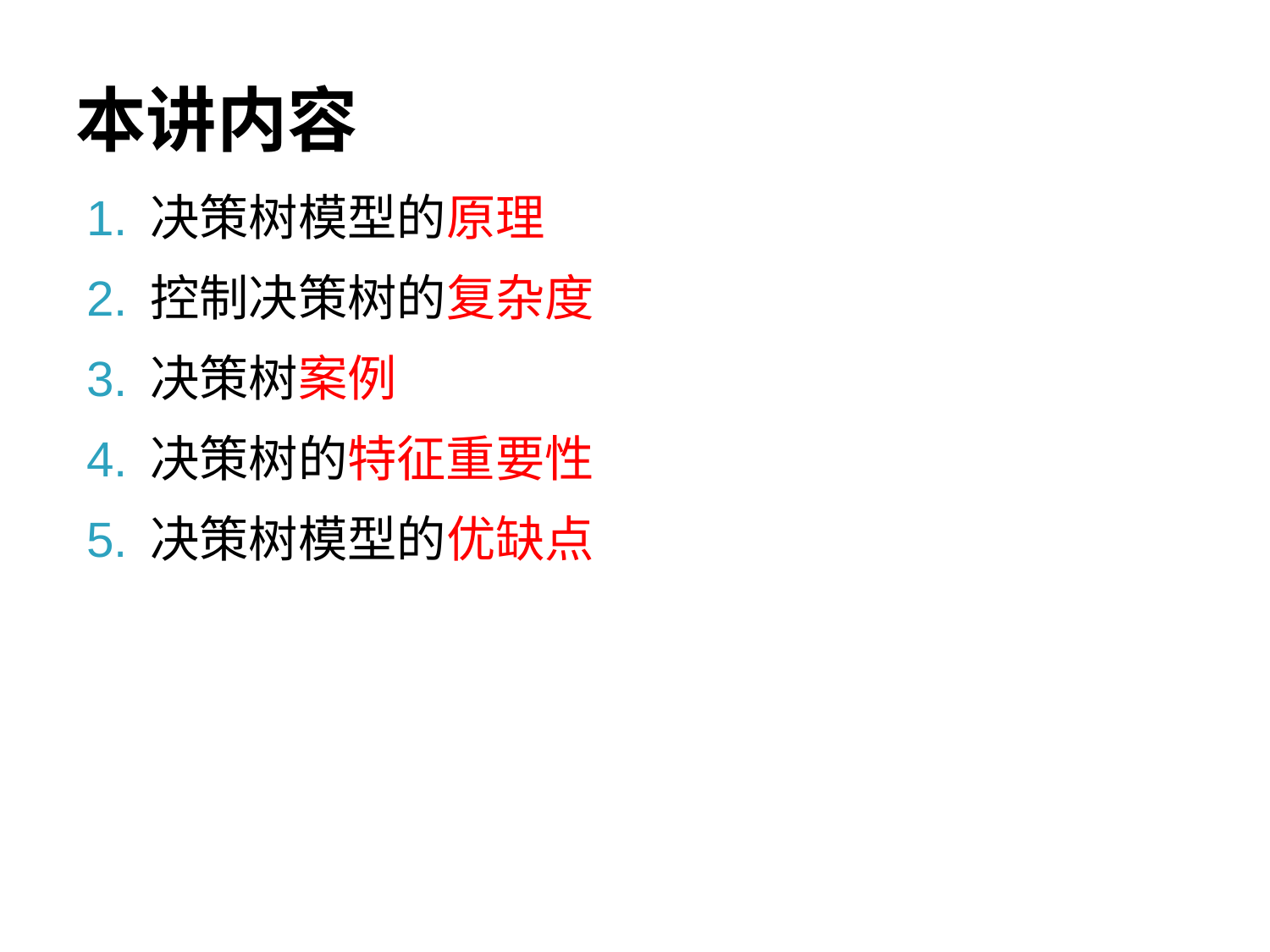

# 本讲内容
决策树模型的原理
控制决策树的复杂度
决策树案例
决策树的特征重要性
决策树模型的优缺点